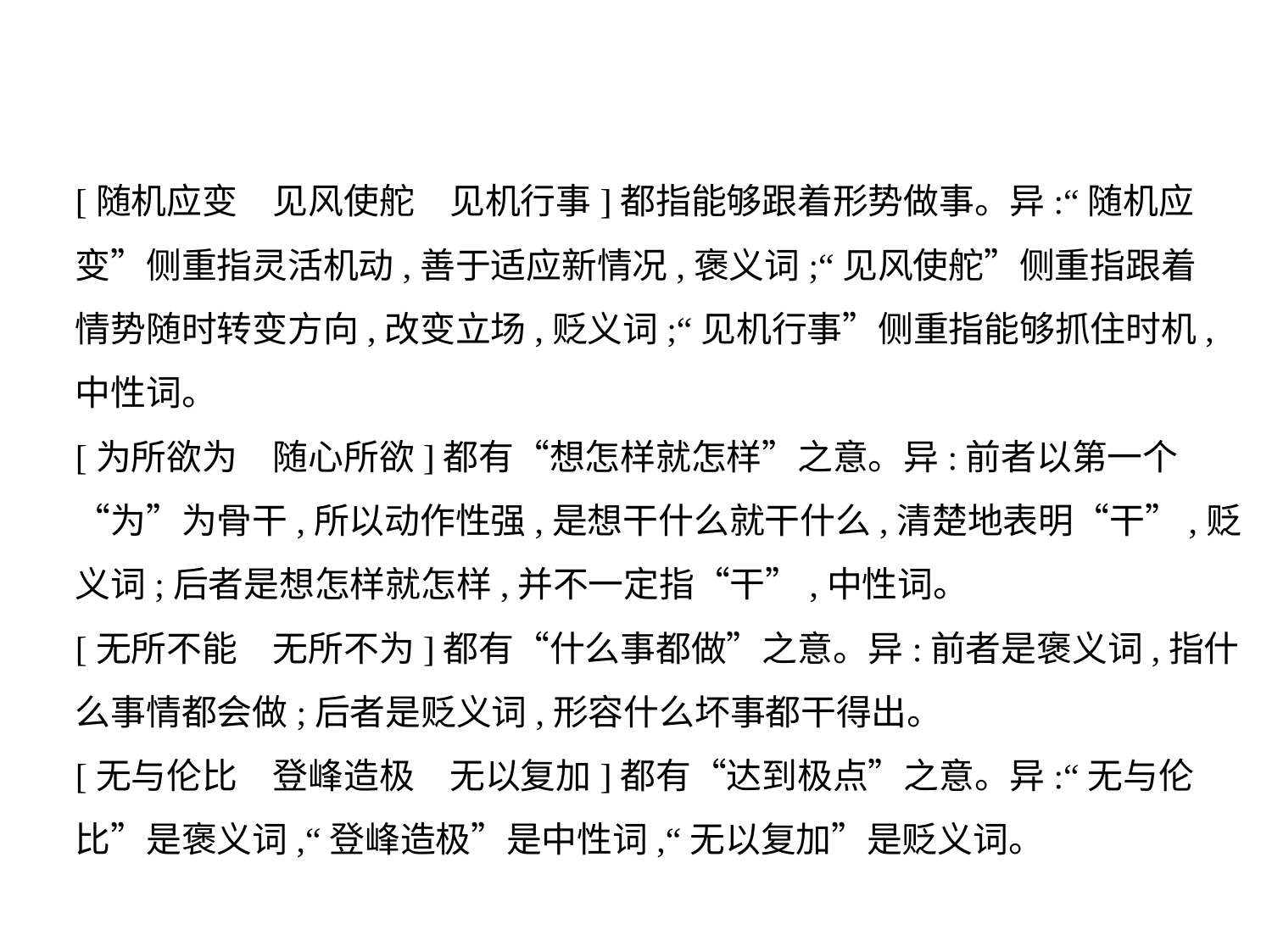

[随机应变　见风使舵　见机行事]都指能够跟着形势做事。异:“随机应
变”侧重指灵活机动,善于适应新情况,褒义词;“见风使舵”侧重指跟着
情势随时转变方向,改变立场,贬义词;“见机行事”侧重指能够抓住时机,
中性词。
[为所欲为　随心所欲]都有“想怎样就怎样”之意。异:前者以第一个
“为”为骨干,所以动作性强,是想干什么就干什么,清楚地表明“干”,贬
义词;后者是想怎样就怎样,并不一定指“干”,中性词。
[无所不能　无所不为]都有“什么事都做”之意。异:前者是褒义词,指什
么事情都会做;后者是贬义词,形容什么坏事都干得出。
[无与伦比　登峰造极　无以复加]都有“达到极点”之意。异:“无与伦
比”是褒义词,“登峰造极”是中性词,“无以复加”是贬义词。